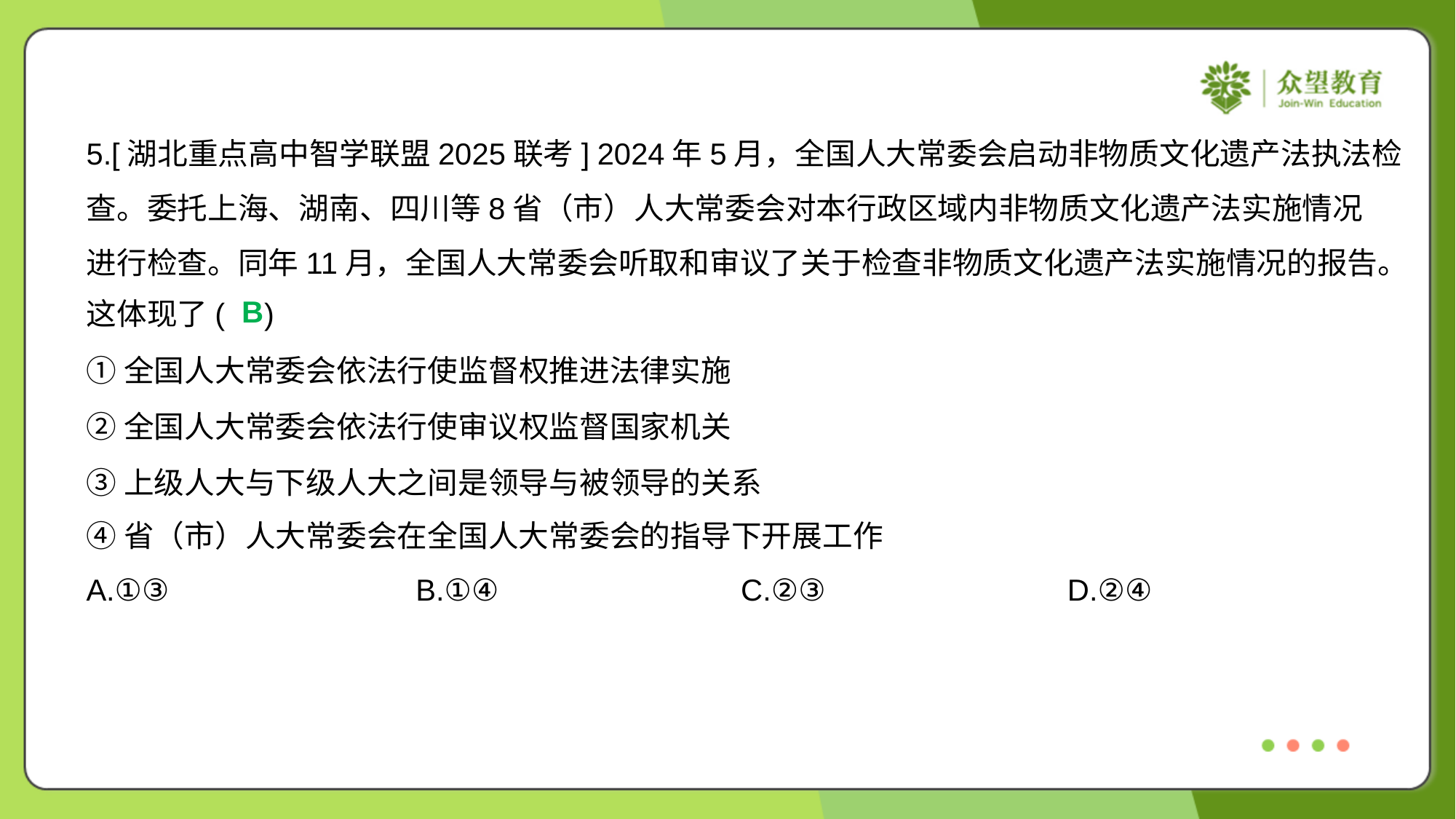

5.[湖北重点高中智学联盟2025联考] 2024年5月，全国人大常委会启动非物质文化遗产法执法检
查。委托上海、湖南、四川等8省（市）人大常委会对本行政区域内非物质文化遗产法实施情况
进行检查。同年11月，全国人大常委会听取和审议了关于检查非物质文化遗产法实施情况的报告。
这体现了(     )
B
①全国人大常委会依法行使监督权推进法律实施
②全国人大常委会依法行使审议权监督国家机关
③上级人大与下级人大之间是领导与被领导的关系
④省（市）人大常委会在全国人大常委会的指导下开展工作
A.①③	B.①④	C.②③	D.②④